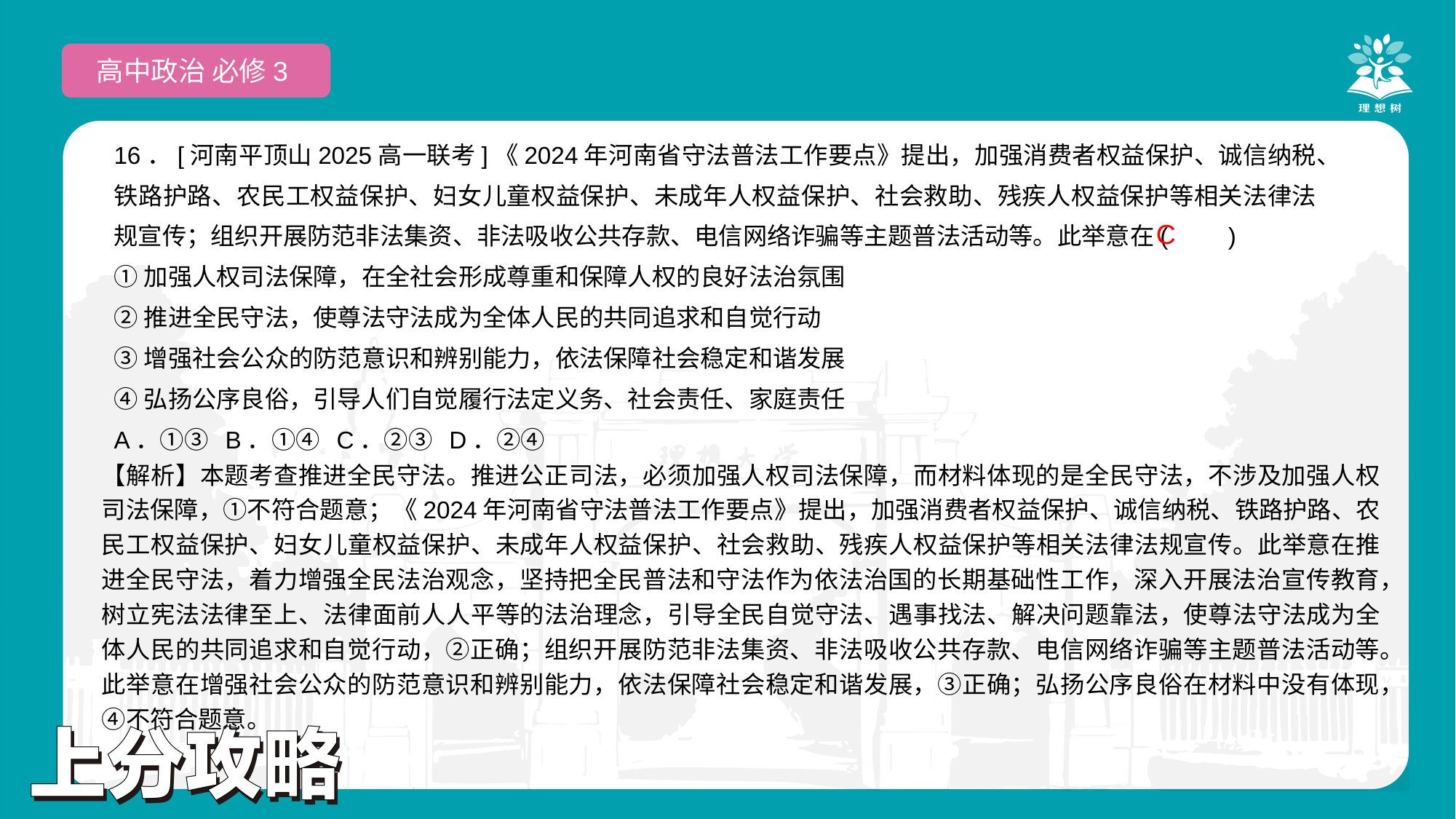

高中政治 必修3
16．[河南平顶山2025高一联考]《2024年河南省守法普法工作要点》提出，加强消费者权益保护、诚信纳税、铁路护路、农民工权益保护、妇女儿童权益保护、未成年人权益保护、社会救助、残疾人权益保护等相关法律法规宣传；组织开展防范非法集资、非法吸收公共存款、电信网络诈骗等主题普法活动等。此举意在(　　)
①加强人权司法保障，在全社会形成尊重和保障人权的良好法治氛围
②推进全民守法，使尊法守法成为全体人民的共同追求和自觉行动
③增强社会公众的防范意识和辨别能力，依法保障社会稳定和谐发展
④弘扬公序良俗，引导人们自觉履行法定义务、社会责任、家庭责任
A．①③  B．①④  C．②③  D．②④
C
【解析】本题考查推进全民守法。推进公正司法，必须加强人权司法保障，而材料体现的是全民守法，不涉及加强人权司法保障，①不符合题意；《2024年河南省守法普法工作要点》提出，加强消费者权益保护、诚信纳税、铁路护路、农民工权益保护、妇女儿童权益保护、未成年人权益保护、社会救助、残疾人权益保护等相关法律法规宣传。此举意在推进全民守法，着力增强全民法治观念，坚持把全民普法和守法作为依法治国的长期基础性工作，深入开展法治宣传教育，树立宪法法律至上、法律面前人人平等的法治理念，引导全民自觉守法、遇事找法、解决问题靠法，使尊法守法成为全体人民的共同追求和自觉行动，②正确；组织开展防范非法集资、非法吸收公共存款、电信网络诈骗等主题普法活动等。此举意在增强社会公众的防范意识和辨别能力，依法保障社会稳定和谐发展，③正确；弘扬公序良俗在材料中没有体现，④不符合题意。